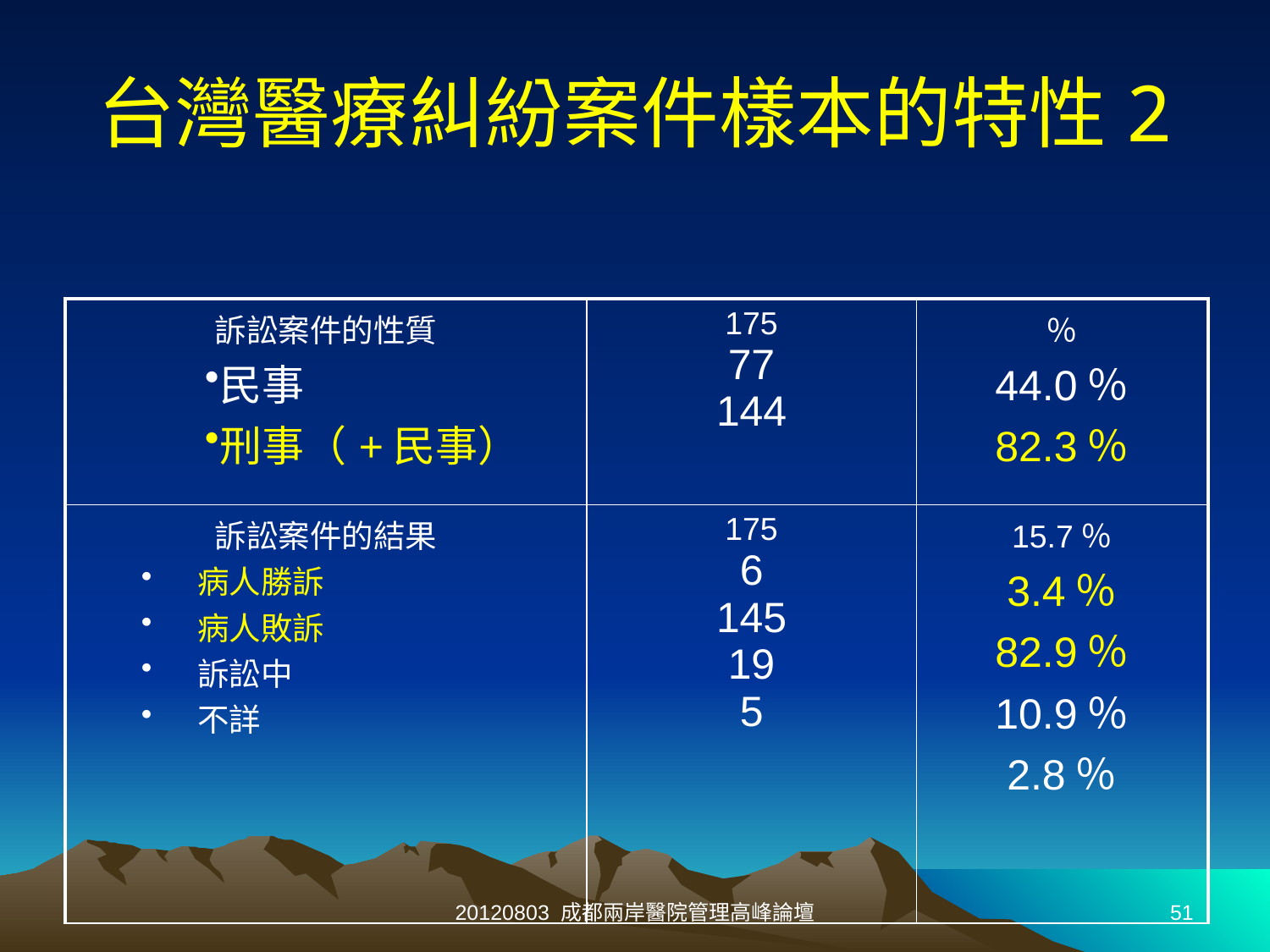

# 台灣醫療糾紛案件樣本的特性2
| 訴訟案件的性質 民事 刑事（+民事） | 175 77 144 | ％ 44.0％ 82.3％ |
| --- | --- | --- |
| 訴訟案件的結果 病人勝訴 病人敗訴 訴訟中 不詳 | 175 6 145 19 5 | 15.7％ 3.4％ 82.9％ 10.9％ 2.8％ |
20120803 成都兩岸醫院管理高峰論壇
51